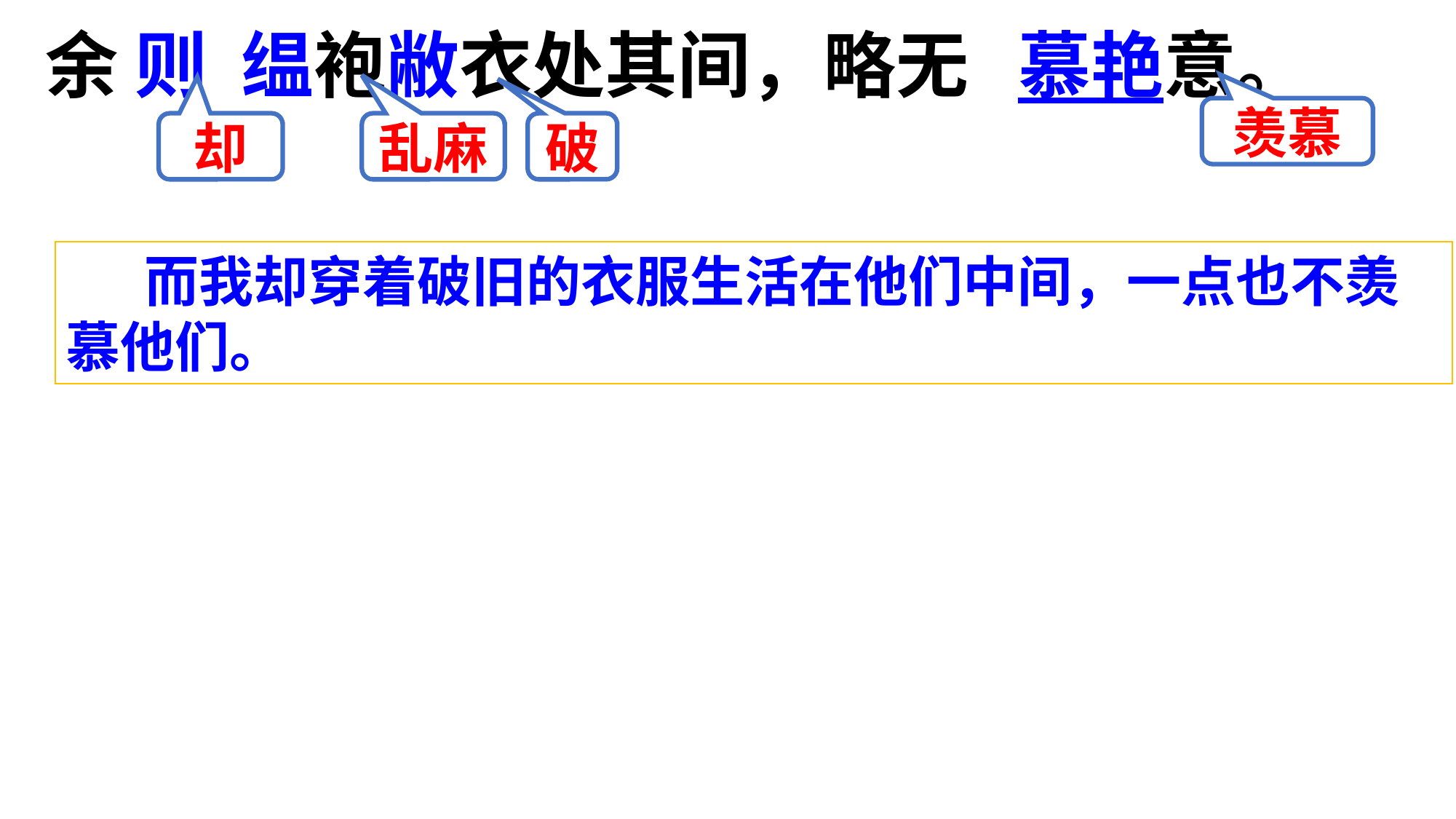

余 则  缊袍敝衣处其间，略无   慕艳意。
羡慕
却
乱麻
破
       而我却穿着破旧的衣服生活在他们中间，一点也不羡慕他们。